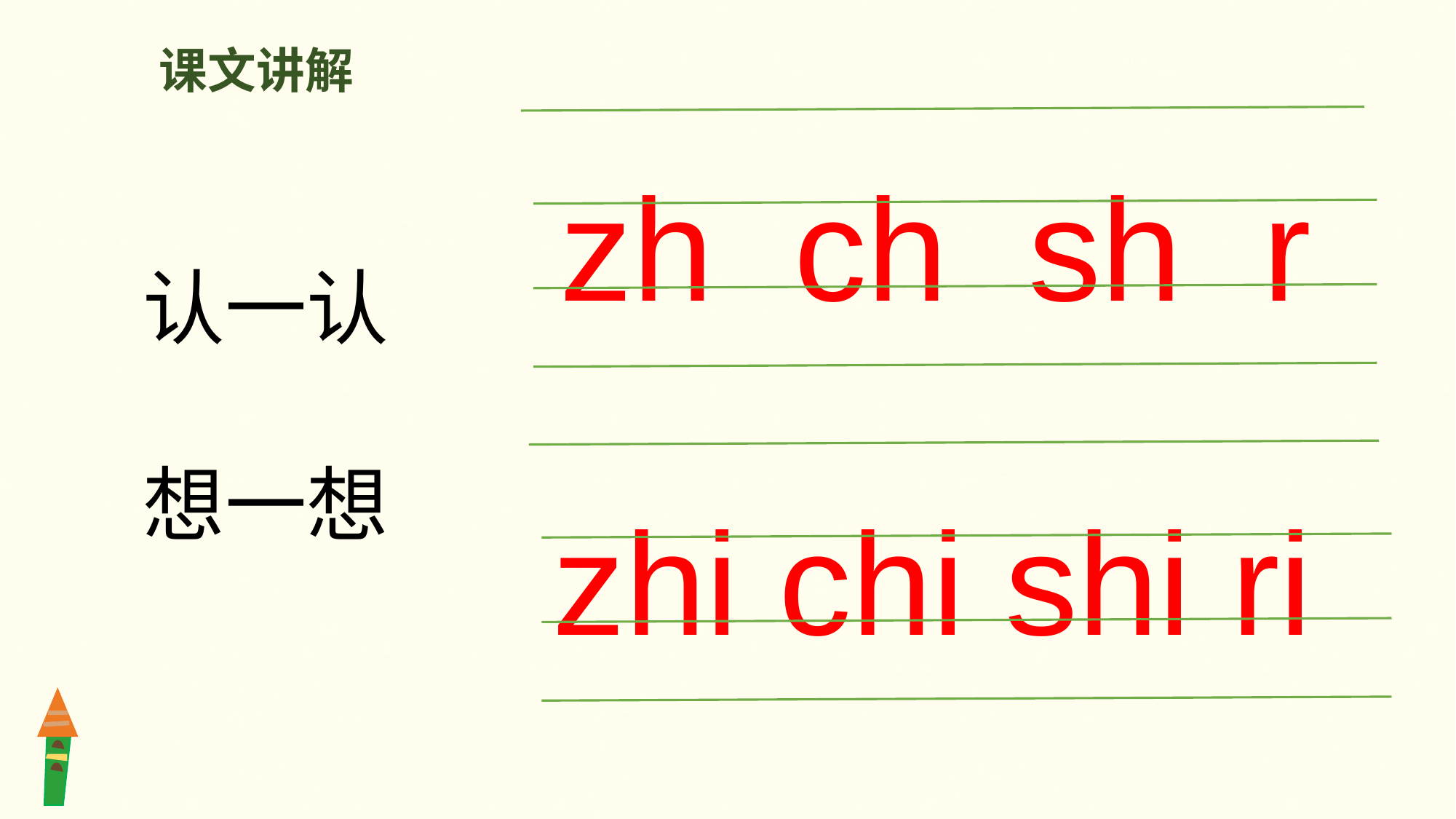

课文讲解
  zh  ch  sh  r

认一认

想一想
zhi chi shi ri